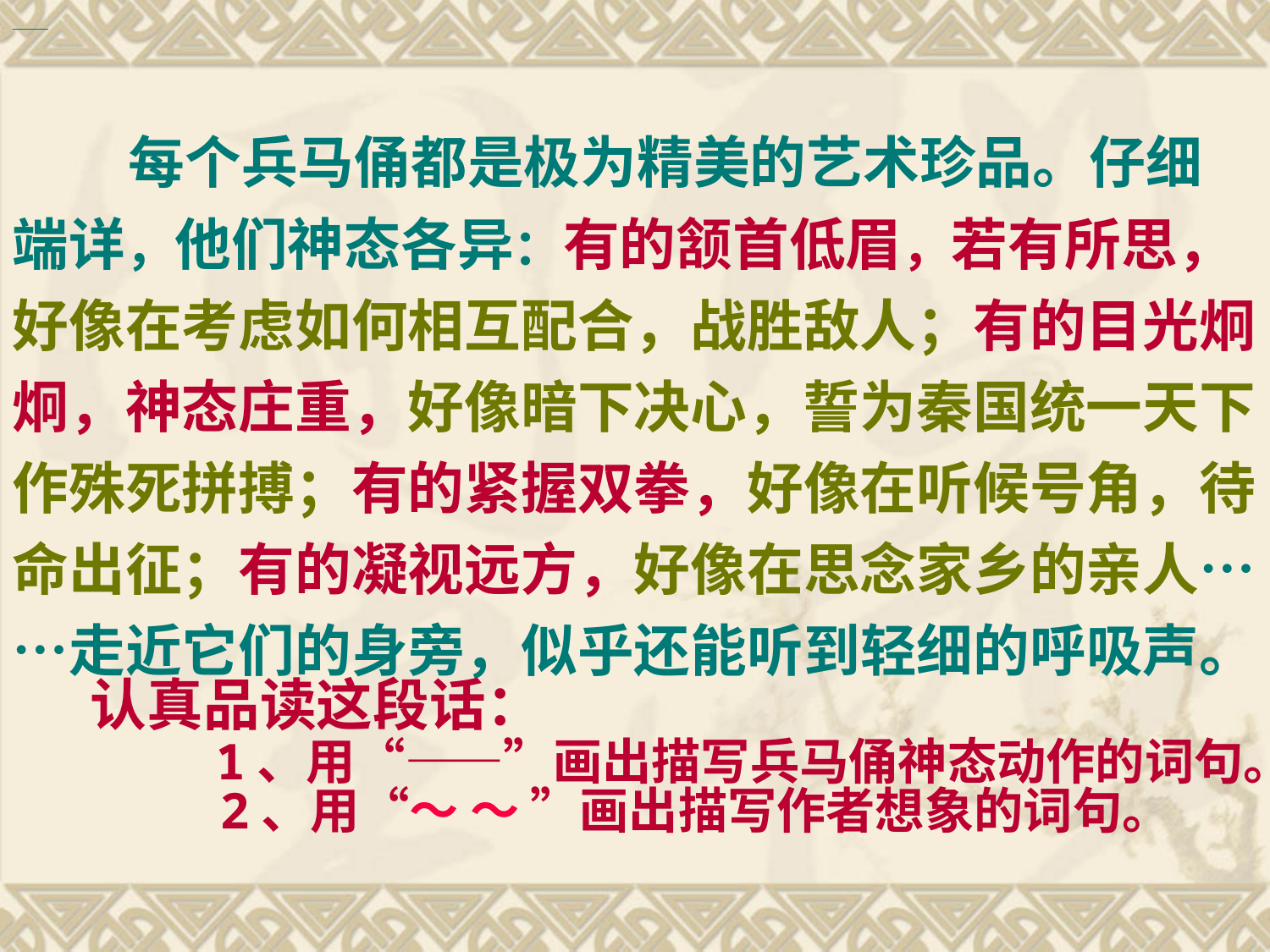

每个兵马俑都是极为精美的艺术珍品。仔细端详，他们神态各异：有的颔首低眉，若有所思，好像在考虑如何相互配合，战胜敌人；有的目光炯炯，神态庄重，好像暗下决心，誓为秦国统一天下作殊死拼搏；有的紧握双拳，好像在听候号角，待命出征；有的凝视远方，好像在思念家乡的亲人……走近它们的身旁，似乎还能听到轻细的呼吸声。
     认真品读这段话：
      1、用“——”画出描写兵马俑神态动作的词句。
       2、用“～ ～ ”画出描写作者想象的词句。